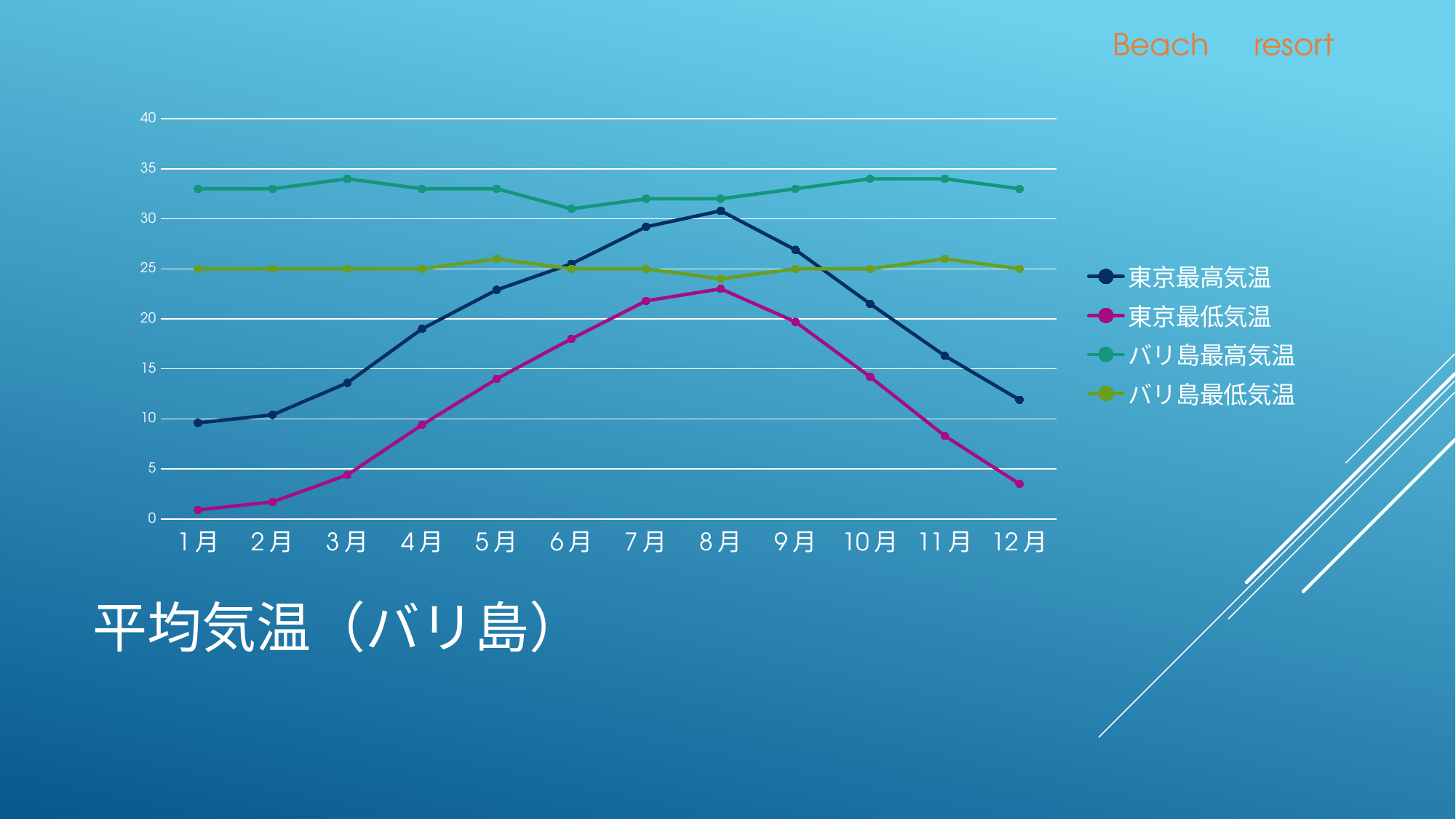

### Chart

| Category | 東京最高気温 | 東京最低気温 | バリ島最高気温 | バリ島最低気温 |
|---|---|---|---|---|
| 1月 | 9.6 | 0.9 | 33.0 | 25.0 |
| 2月 | 10.4 | 1.7 | 33.0 | 25.0 |
| 3月 | 13.6 | 4.4 | 34.0 | 25.0 |
| 4月 | 19.0 | 9.4 | 33.0 | 25.0 |
| 5月 | 22.9 | 14.0 | 33.0 | 26.0 |
| 6月 | 25.5 | 18.0 | 31.0 | 25.0 |
| 7月 | 29.2 | 21.8 | 32.0 | 25.0 |
| 8月 | 30.8 | 23.0 | 32.0 | 24.0 |
| 9月 | 26.9 | 19.7 | 33.0 | 25.0 |
| 10月 | 21.5 | 14.2 | 34.0 | 25.0 |
| 11月 | 16.3 | 8.3 | 34.0 | 26.0 |
| 12月 | 11.9 | 3.5 | 33.0 | 25.0 |
# 平均気温（バリ島）